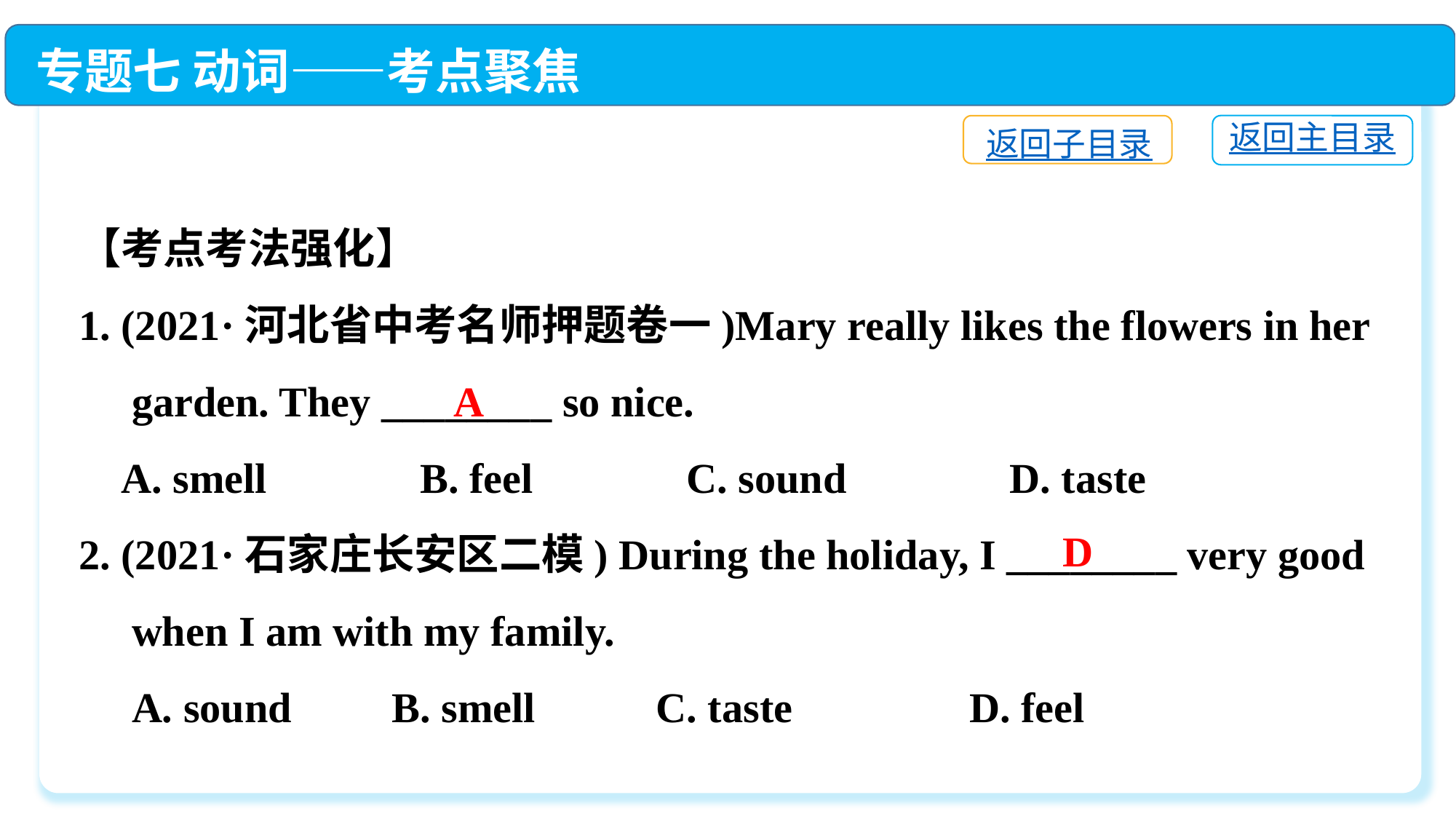

专题七 动词——考点聚焦

返回主目录

返回子目录
【考点考法强化】
1. (2021·河北省中考名师押题卷一)Mary really likes the flowers in her
     garden. They ________ so nice.
    A. smell　 　    B. feel　 　    C. sound　 　     D. taste
2. (2021·石家庄长安区二模) During the holiday, I ________ very good
     when I am with my family.
     A. sound	         B. smell	   C. taste	            D. feel

A
D